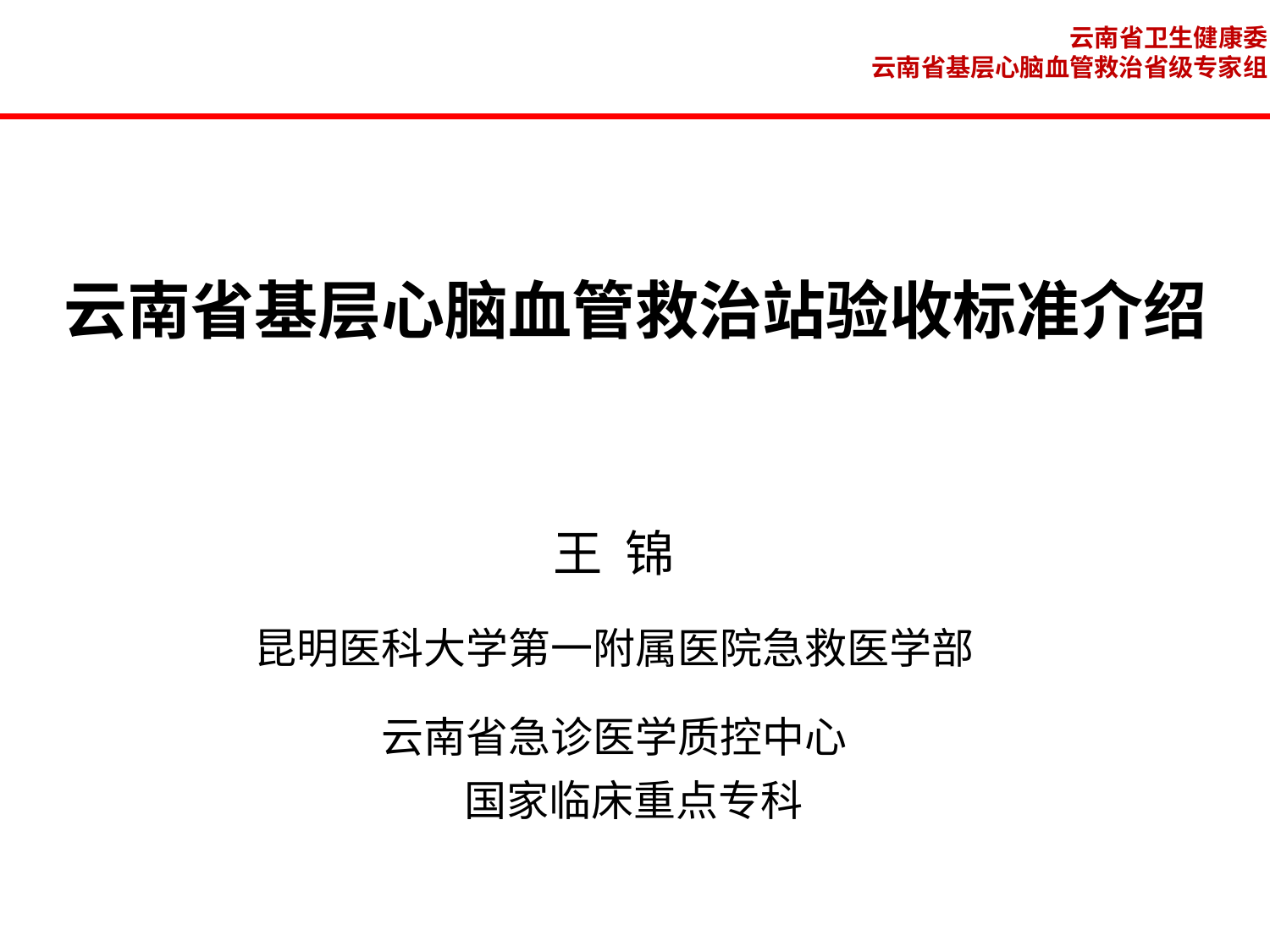

云南省卫生健康委
云南省基层心脑血管救治省级专家组
云南省基层心脑血管救治站验收标准介绍
王  锦
昆明医科大学第一附属医院急救医学部
云南省急诊医学质控中心
   国家临床重点专科